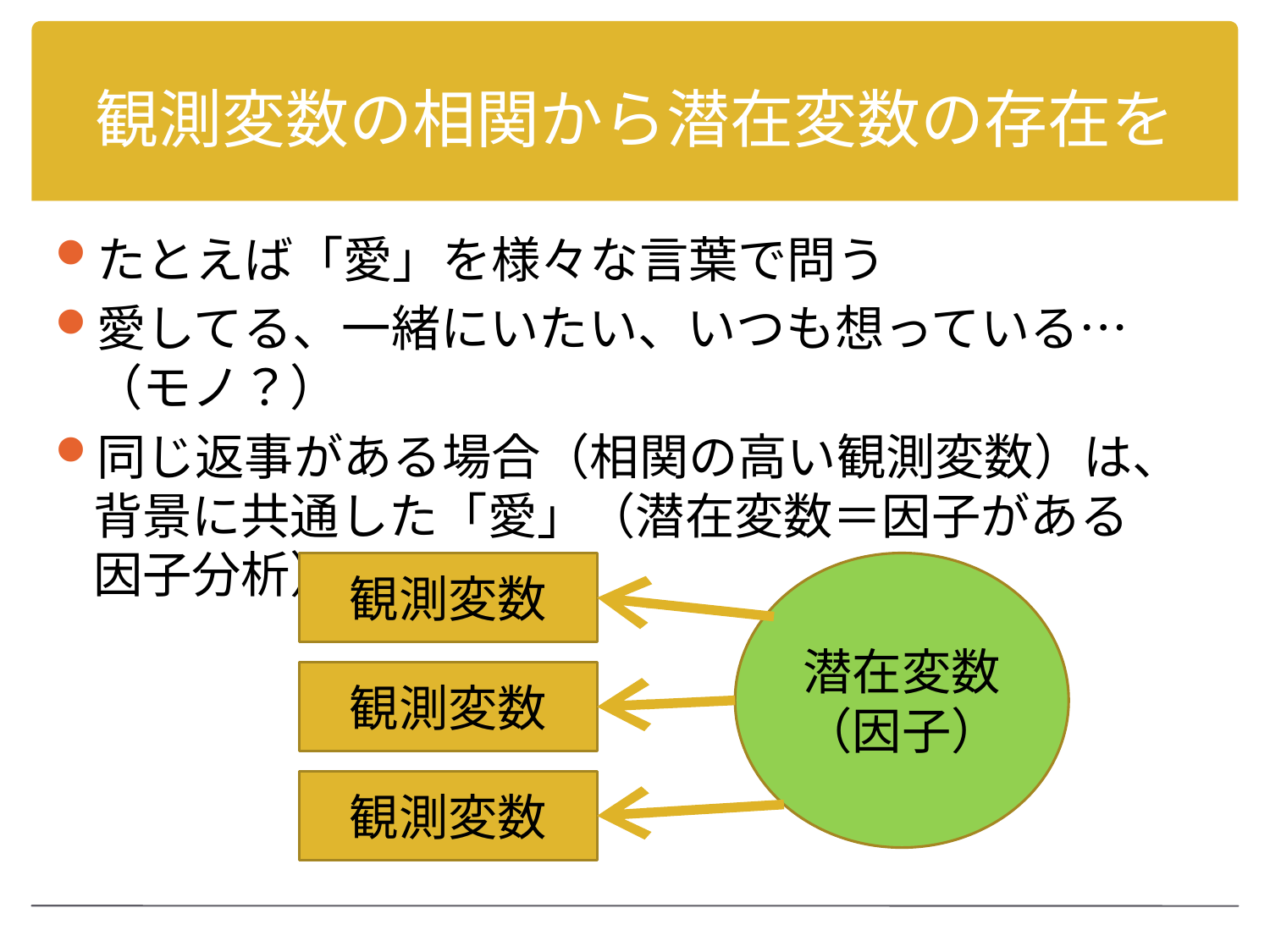

# 観測変数の相関から潜在変数の存在を
たとえば「愛」を様々な言葉で問う
愛してる、一緒にいたい、いつも想っている…（モノ？）
同じ返事がある場合（相関の高い観測変数）は、背景に共通した「愛」（潜在変数＝因子がある　因子分析）

観測変数
潜在変数（因子）
観測変数
観測変数
中山和弘（聖路加看護大学）
7